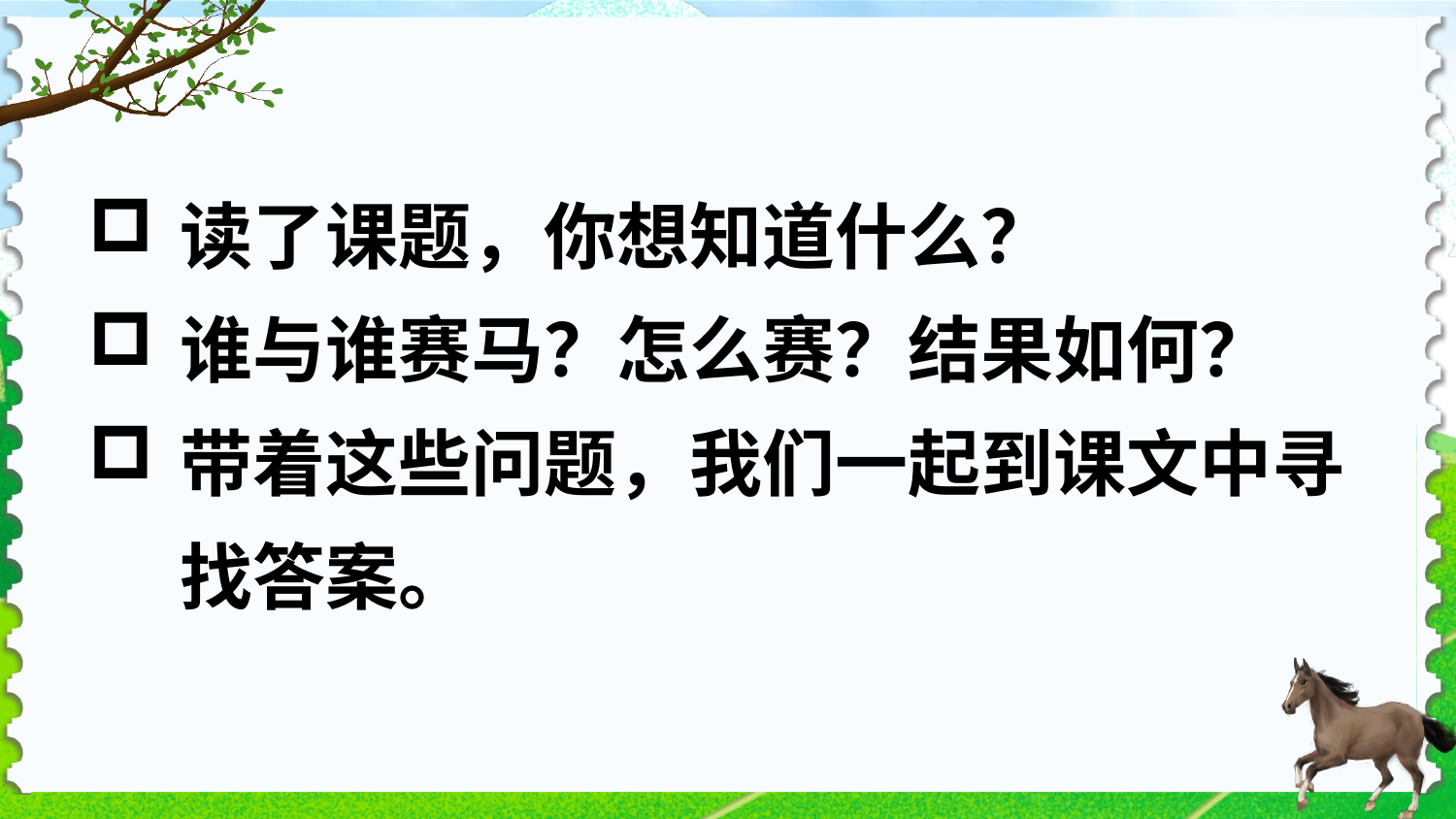

读了课题，你想知道什么？
谁与谁赛马？怎么赛？结果如何？
带着这些问题，我们一起到课文中寻找答案。